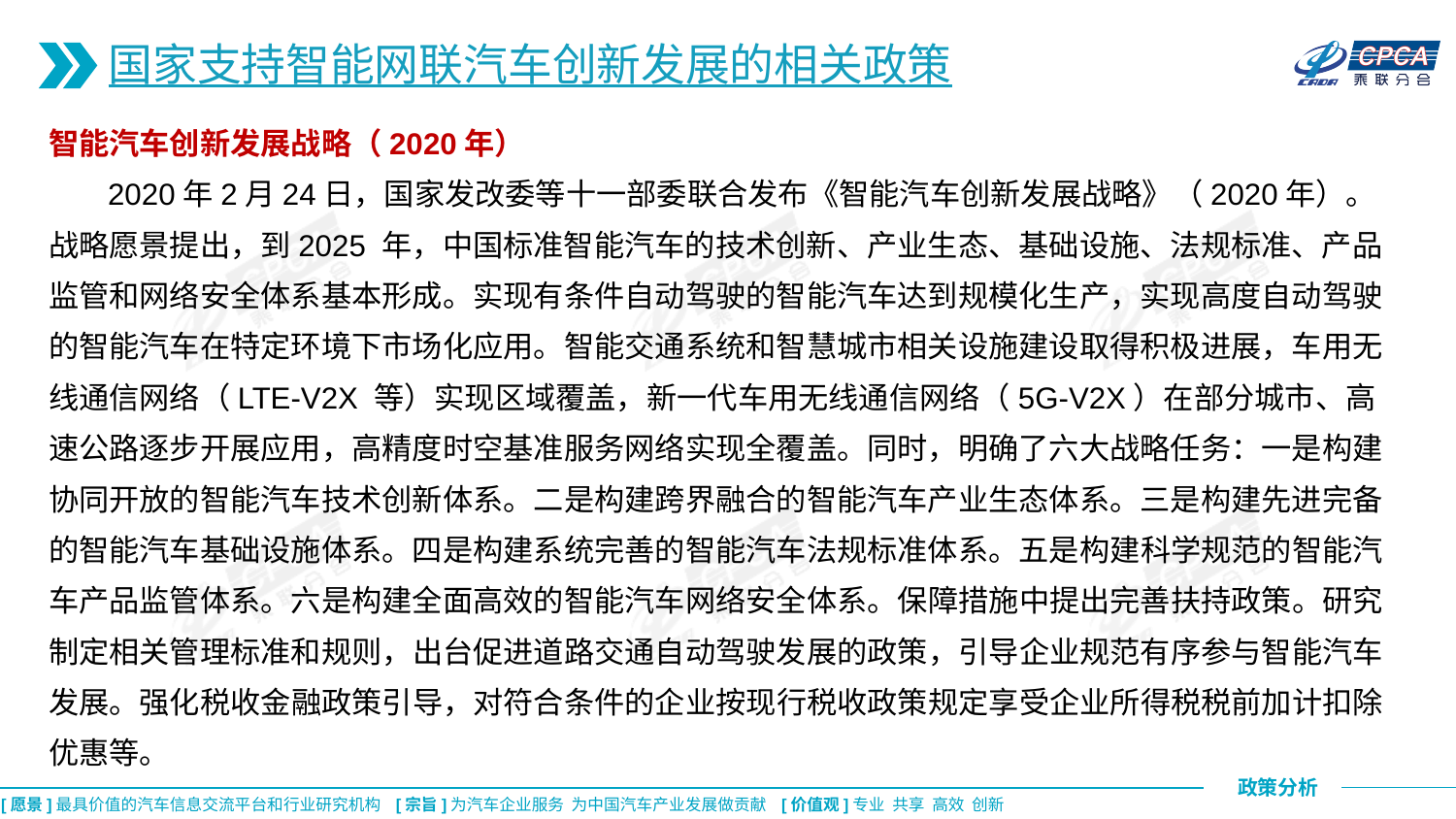

国家支持智能网联汽车创新发展的相关政策
智能汽车创新发展战略（2020年）
       2020年2月24日，国家发改委等十一部委联合发布《智能汽车创新发展战略》（2020年）。战略愿景提出，到2025 年，中国标准智能汽车的技术创新、产业生态、基础设施、法规标准、产品监管和网络安全体系基本形成。实现有条件自动驾驶的智能汽车达到规模化生产，实现高度自动驾驶的智能汽车在特定环境下市场化应用。智能交通系统和智慧城市相关设施建设取得积极进展，车用无线通信网络（LTE-V2X 等）实现区域覆盖，新一代车用无线通信网络（5G-V2X）在部分城市、高速公路逐步开展应用，高精度时空基准服务网络实现全覆盖。同时，明确了六大战略任务：一是构建协同开放的智能汽车技术创新体系。二是构建跨界融合的智能汽车产业生态体系。三是构建先进完备的智能汽车基础设施体系。四是构建系统完善的智能汽车法规标准体系。五是构建科学规范的智能汽车产品监管体系。六是构建全面高效的智能汽车网络安全体系。保障措施中提出完善扶持政策。研究制定相关管理标准和规则，出台促进道路交通自动驾驶发展的政策，引导企业规范有序参与智能汽车发展。强化税收金融政策引导，对符合条件的企业按现行税收政策规定享受企业所得税税前加计扣除优惠等。